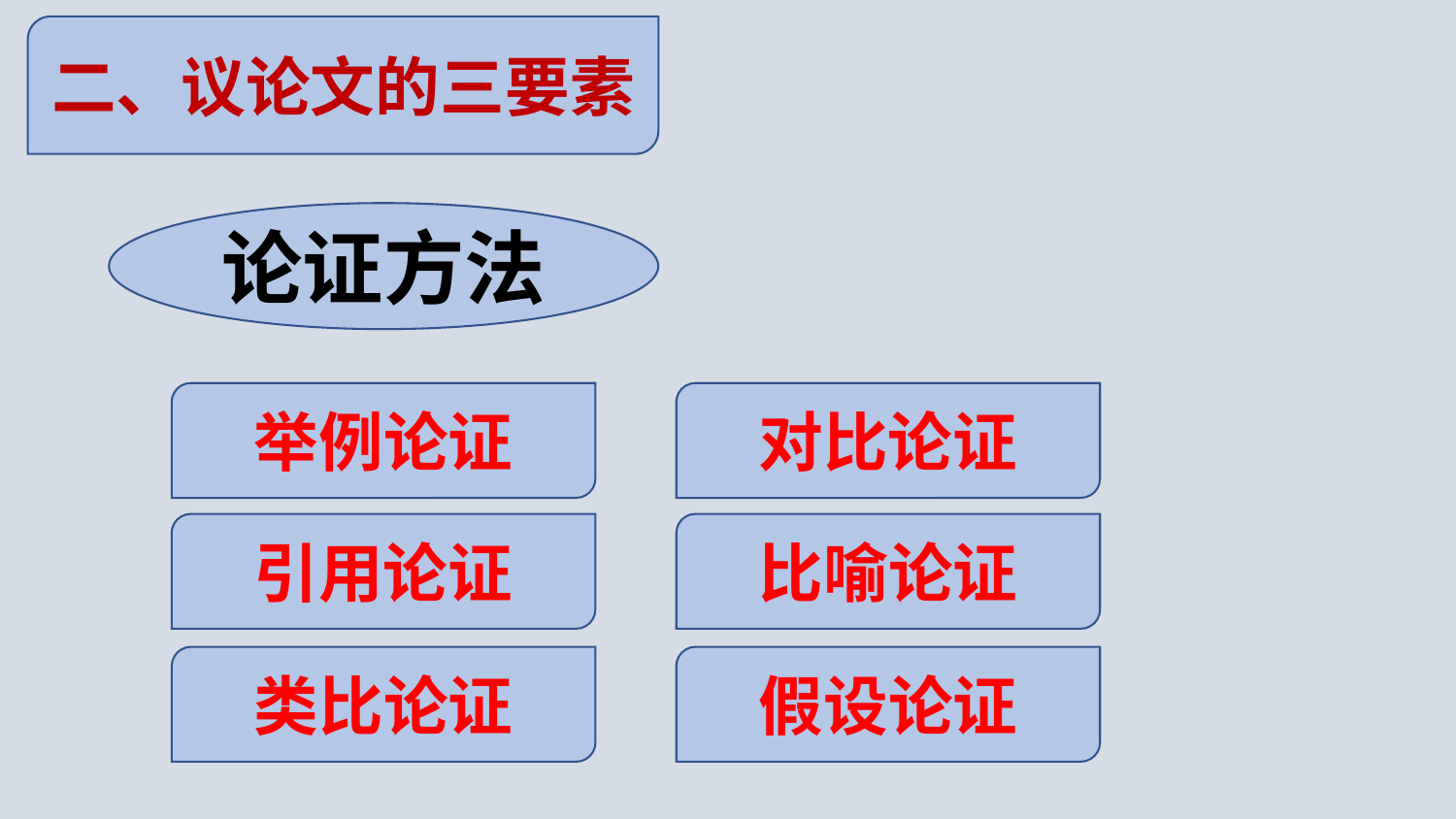

二、议论文的三要素
论证方法
举例论证
对比论证
引用论证
比喻论证
类比论证
假设论证